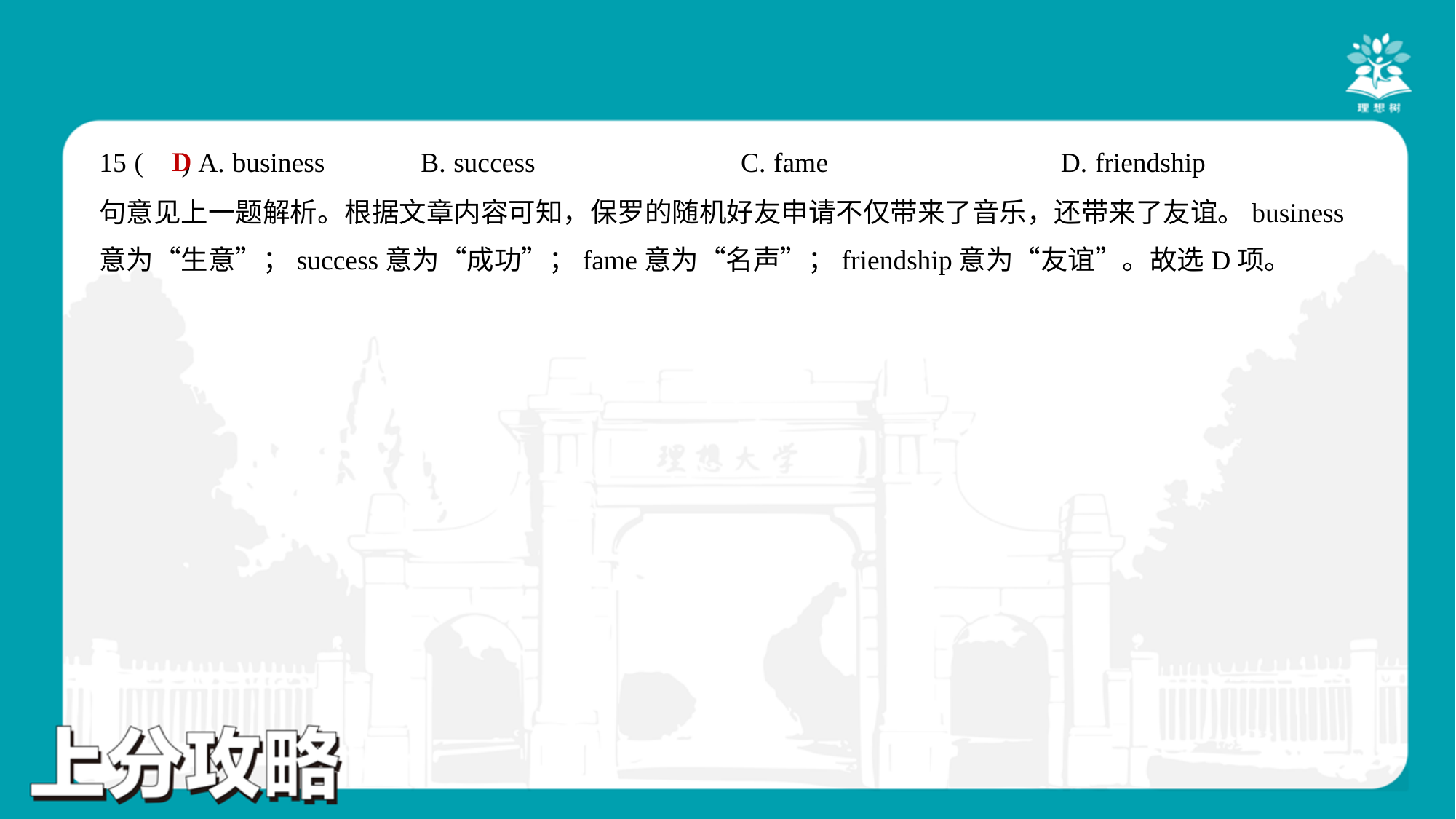

D
15 (     ) A. business	B. success	C. fame	D. friendship
句意见上一题解析。根据文章内容可知，保罗的随机好友申请不仅带来了音乐，还带来了友谊。business
意为“生意”；success意为“成功”；fame意为“名声”；friendship意为“友谊”。故选D项。